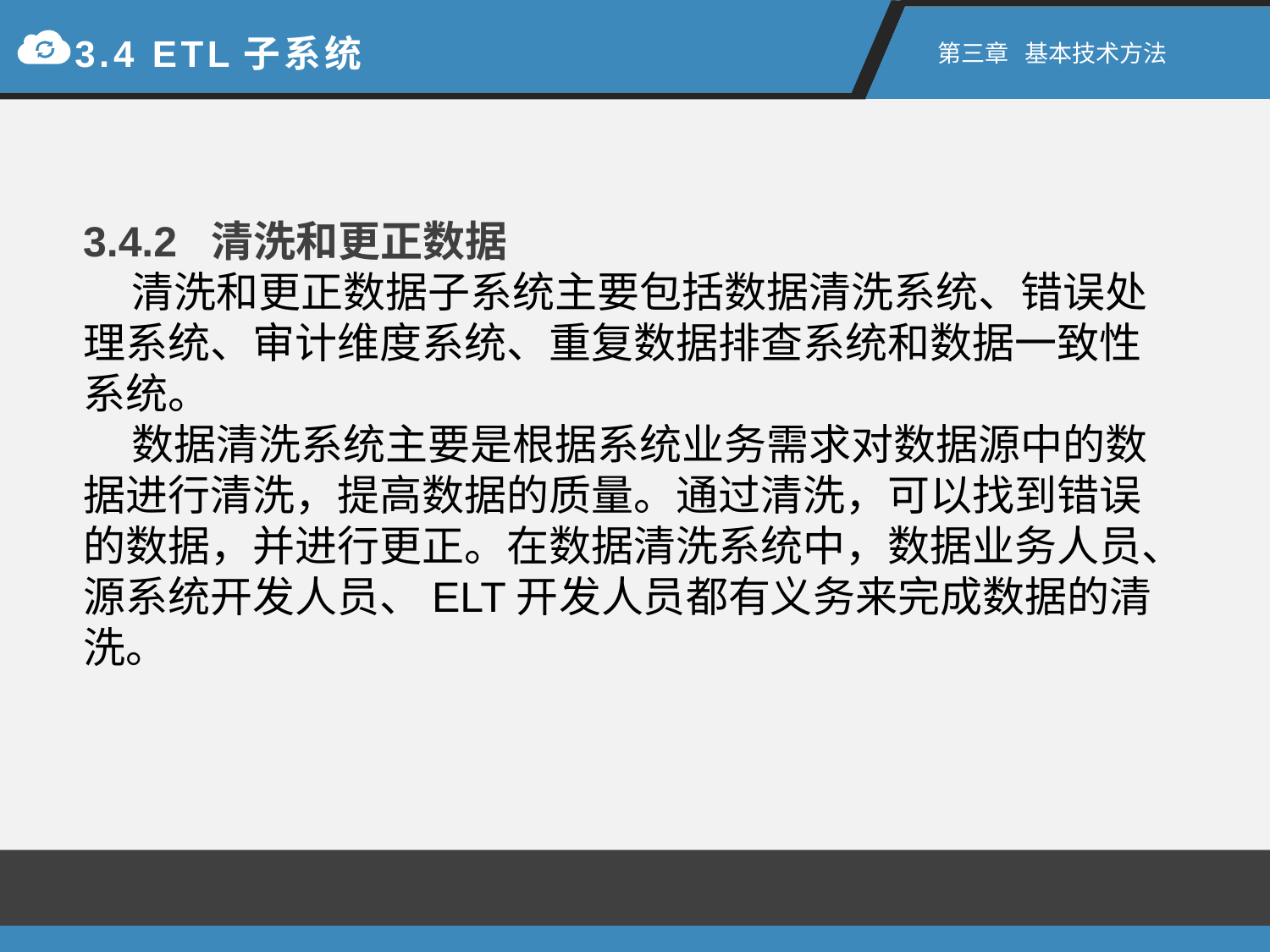

3.4 ETL子系统

第三章   基本技术方法

3.4.2  清洗和更正数据
    清洗和更正数据子系统主要包括数据清洗系统、错误处理系统、审计维度系统、重复数据排查系统和数据一致性系统。
    数据清洗系统主要是根据系统业务需求对数据源中的数据进行清洗，提高数据的质量。通过清洗，可以找到错误的数据，并进行更正。在数据清洗系统中，数据业务人员、源系统开发人员、ELT开发人员都有义务来完成数据的清洗。